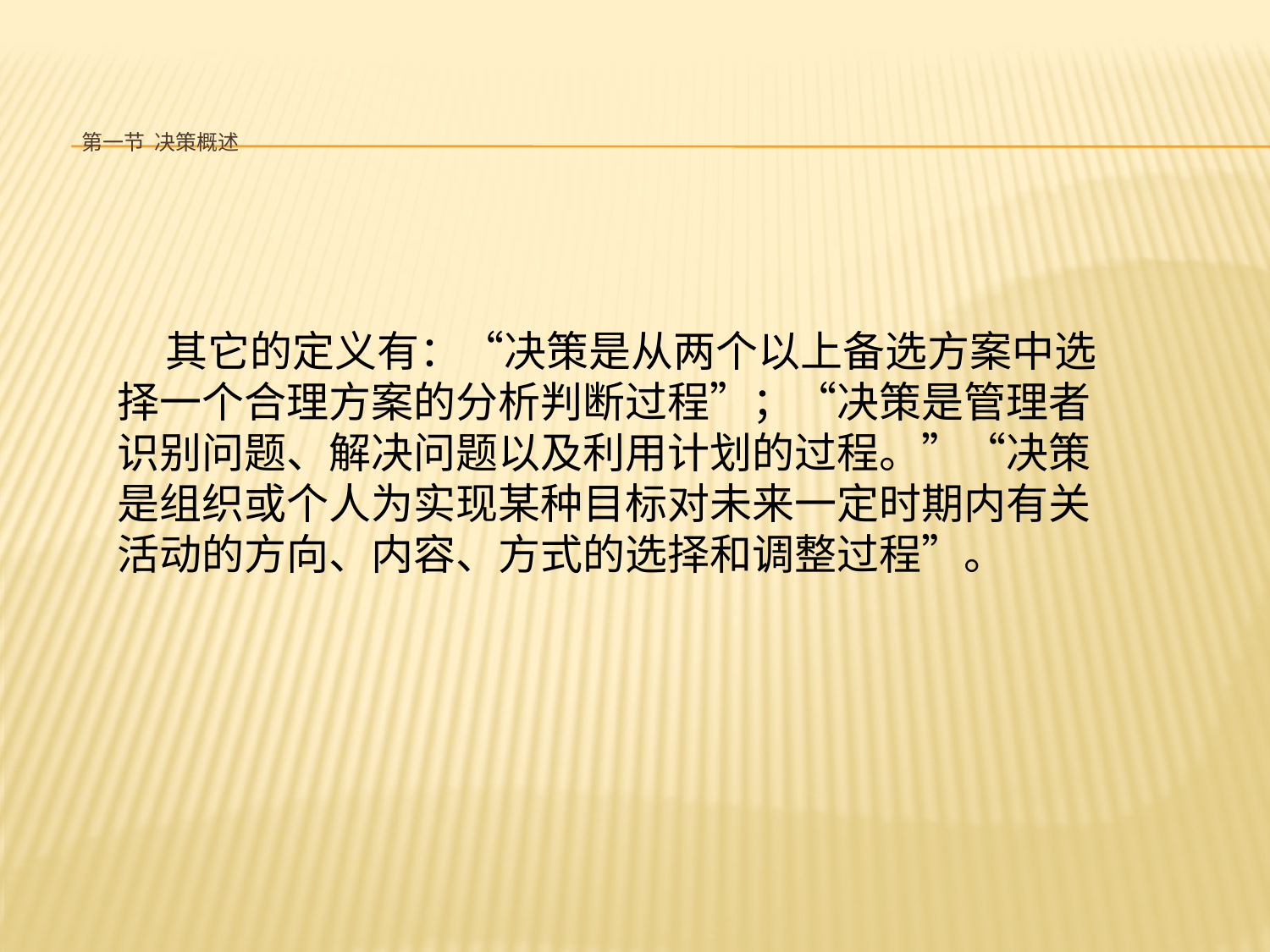

# 第一节  决策概述
    其它的定义有：“决策是从两个以上备选方案中选择一个合理方案的分析判断过程”；“决策是管理者识别问题、解决问题以及利用计划的过程。”“决策是组织或个人为实现某种目标对未来一定时期内有关活动的方向、内容、方式的选择和调整过程”。